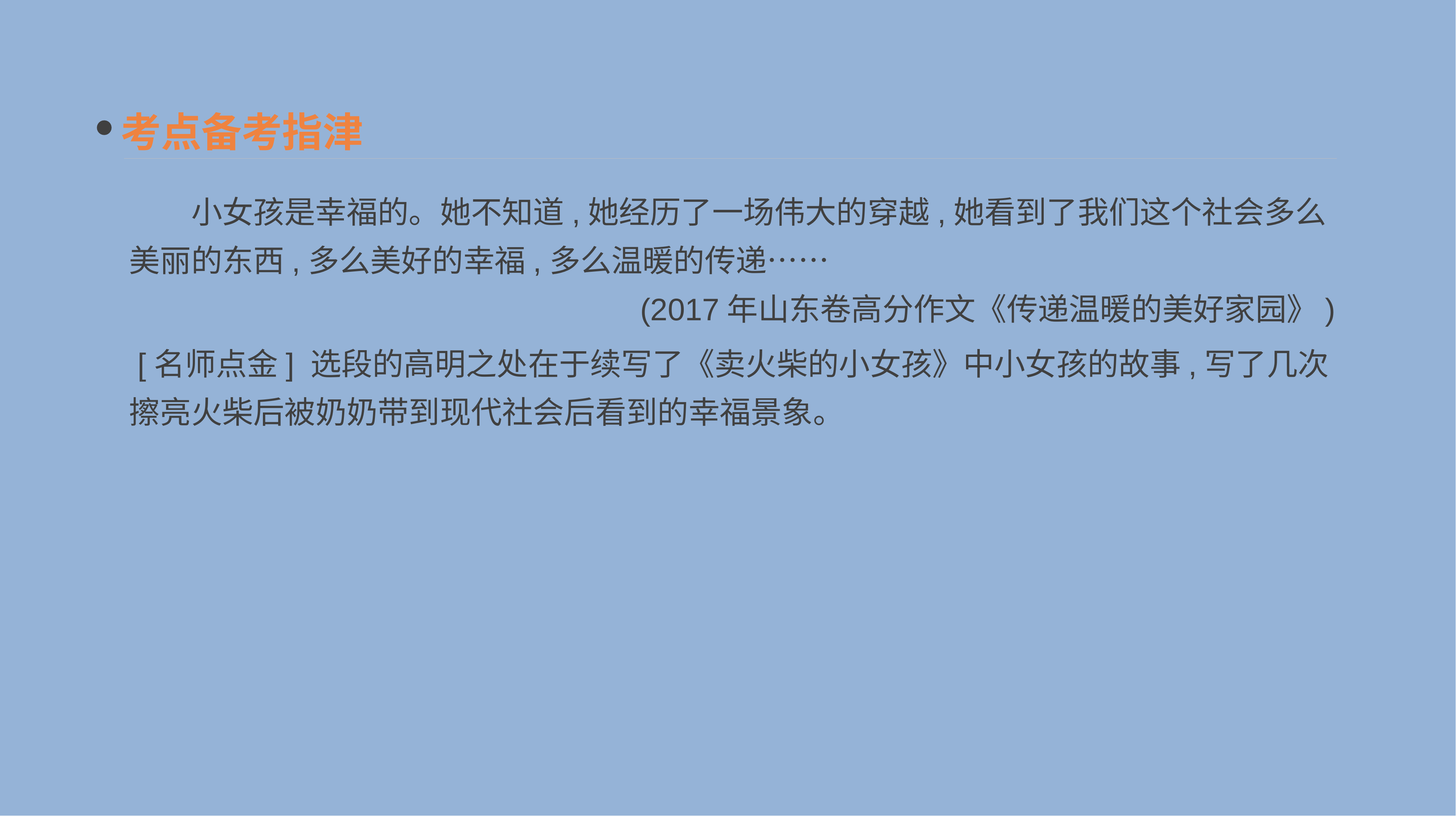

考点备考指津

　　小女孩是幸福的。她不知道,她经历了一场伟大的穿越,她看到了我们这个社会多么美丽的东西,多么美好的幸福,多么温暖的传递……
(2017年山东卷高分作文《传递温暖的美好家园》)
 [名师点金] 选段的高明之处在于续写了《卖火柴的小女孩》中小女孩的故事,写了几次擦亮火柴后被奶奶带到现代社会后看到的幸福景象。